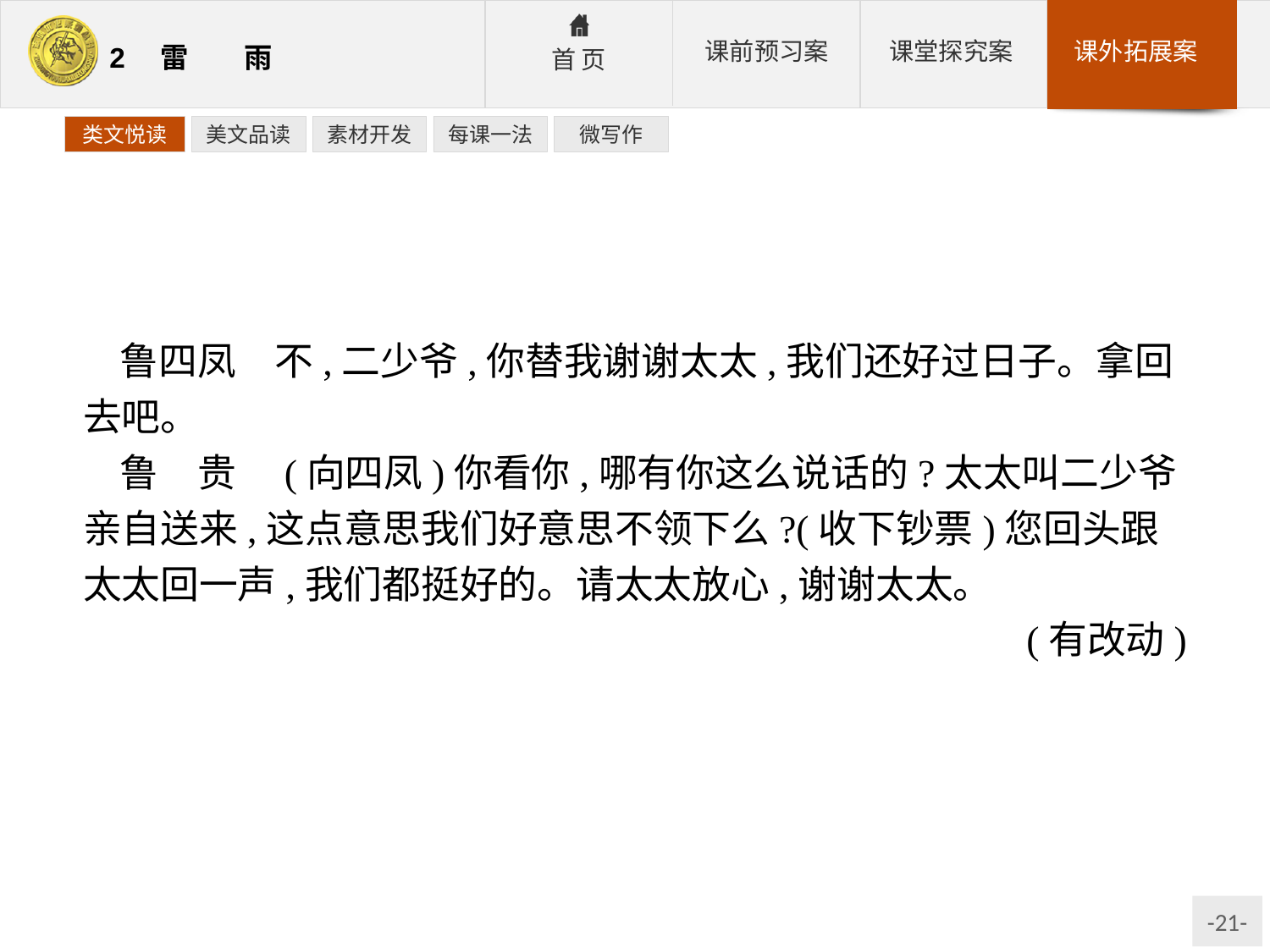

类文悦读
美文品读
素材开发
每课一法
微写作
鲁四凤　不,二少爷,你替我谢谢太太,我们还好过日子。拿回去吧。
鲁　贵　(向四凤)你看你,哪有你这么说话的?太太叫二少爷亲自送来,这点意思我们好意思不领下么?(收下钞票)您回头跟太太回一声,我们都挺好的。请太太放心,谢谢太太。
(有改动)